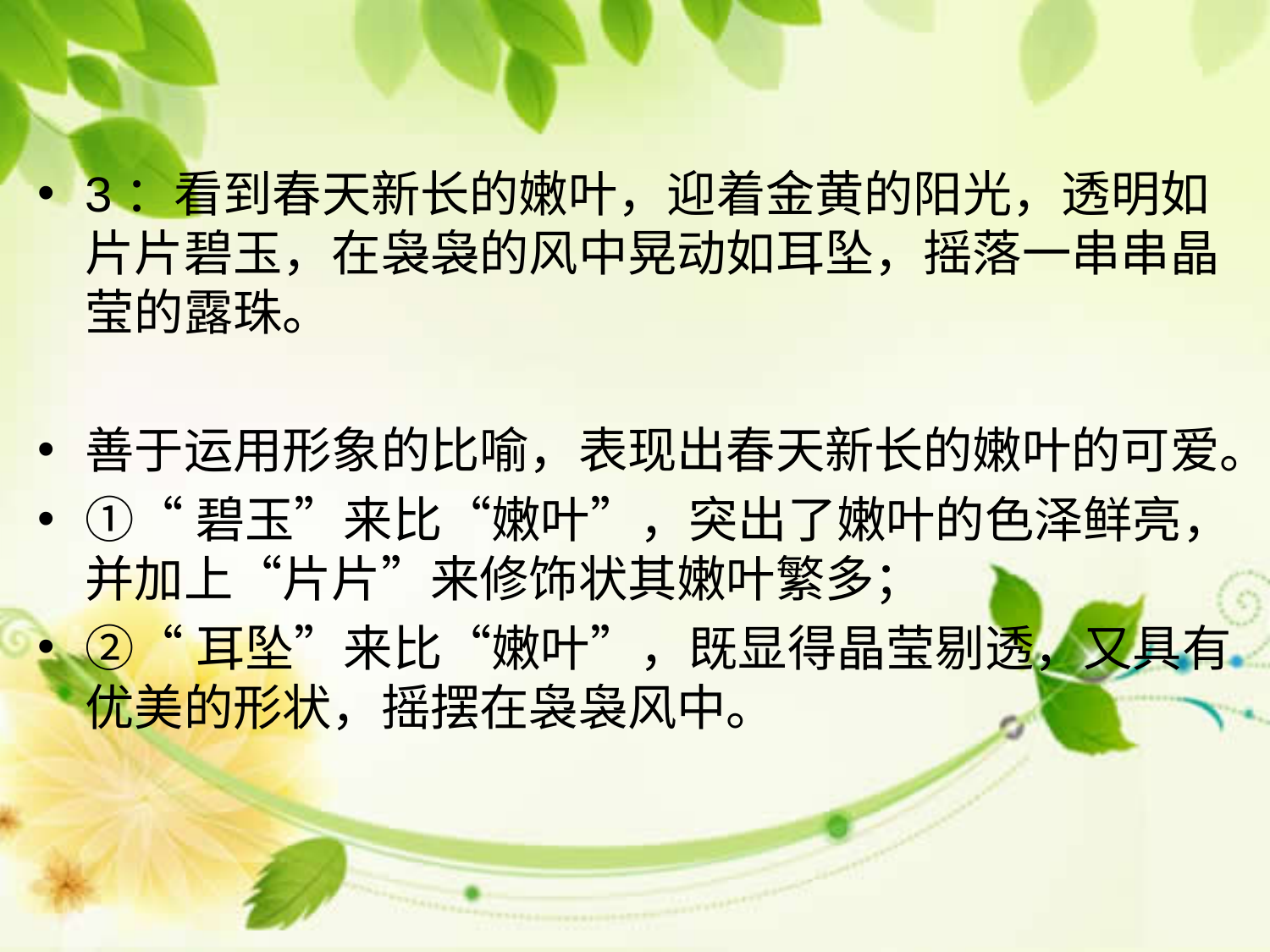

3：看到春天新长的嫩叶，迎着金黄的阳光，透明如片片碧玉，在袅袅的风中晃动如耳坠，摇落一串串晶莹的露珠。

善于运用形象的比喻，表现出春天新长的嫩叶的可爱。
①“碧玉”来比“嫩叶”，突出了嫩叶的色泽鲜亮，并加上“片片”来修饰状其嫩叶繁多；
②“耳坠”来比“嫩叶”，既显得晶莹剔透，又具有优美的形状，摇摆在袅袅风中。